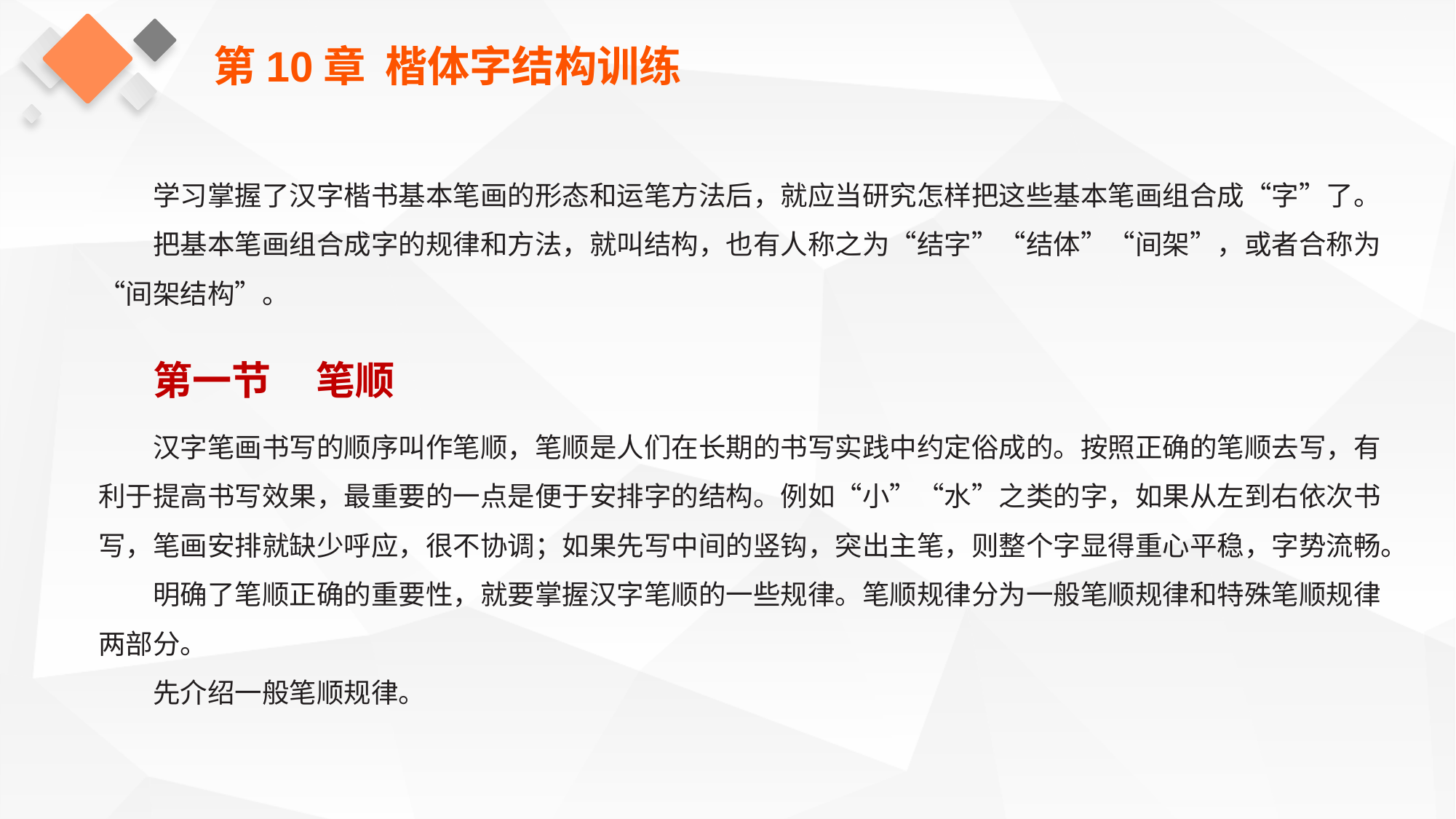

第10章  楷体字结构训练
学习掌握了汉字楷书基本笔画的形态和运笔方法后，就应当研究怎样把这些基本笔画组合成“字”了。
把基本笔画组合成字的规律和方法，就叫结构，也有人称之为“结字”“结体”“间架”，或者合称为“间架结构”。
第一节     笔顺
汉字笔画书写的顺序叫作笔顺，笔顺是人们在长期的书写实践中约定俗成的。按照正确的笔顺去写，有利于提高书写效果，最重要的一点是便于安排字的结构。例如“小”“水”之类的字，如果从左到右依次书写，笔画安排就缺少呼应，很不协调；如果先写中间的竖钩，突出主笔，则整个字显得重心平稳，字势流畅。
明确了笔顺正确的重要性，就要掌握汉字笔顺的一些规律。笔顺规律分为一般笔顺规律和特殊笔顺规律两部分。
先介绍一般笔顺规律。